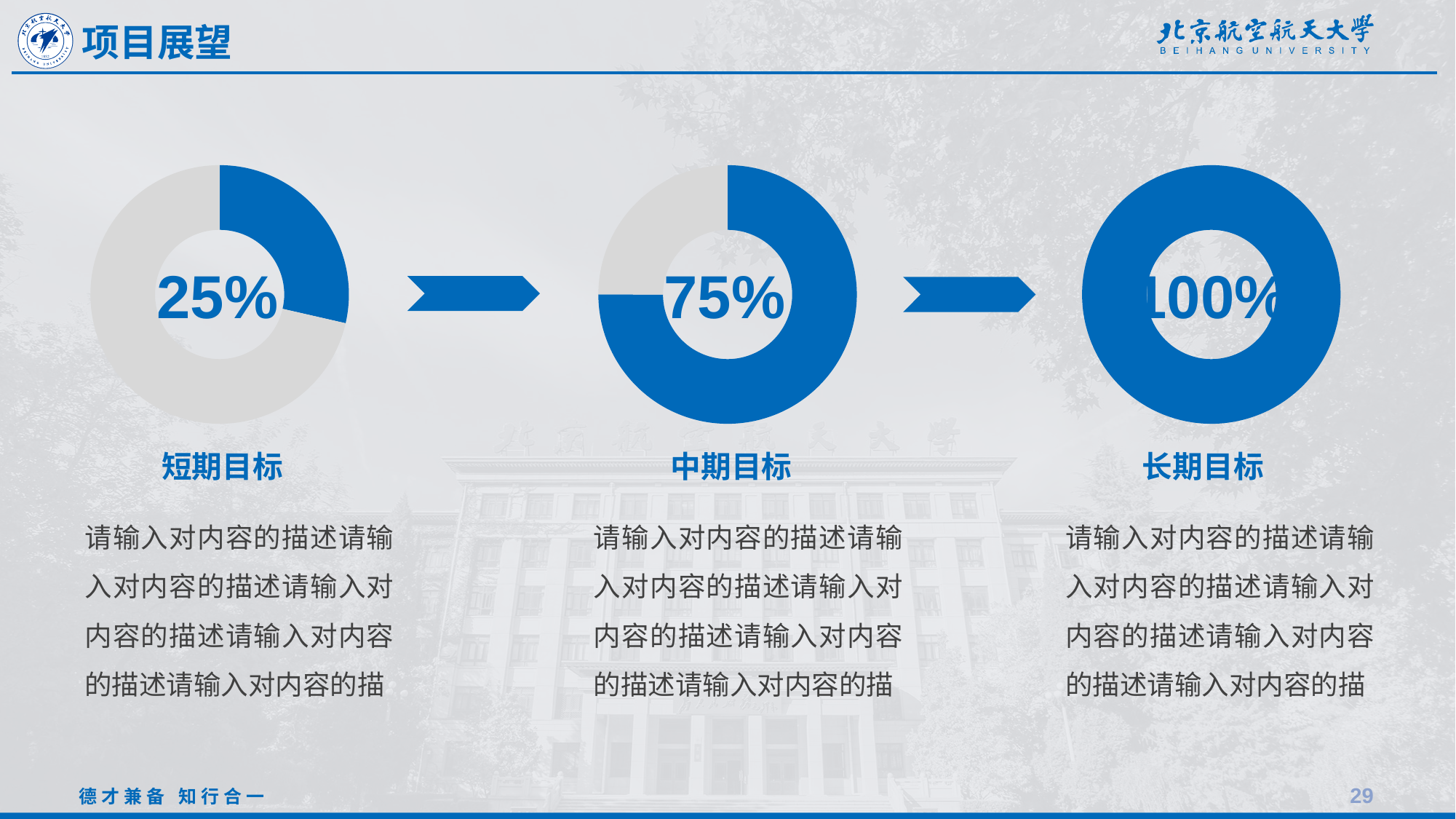

项目展望

### Chart

| Category | 销售额 |
|---|---|
| 第一季度 | 2.0 |
| 第四季度 | 5.0 |

### Chart

| Category | 销售额 |
|---|---|
| 第一季度 | 3.0 |
| 第四季度 | 1.0 |

### Chart

| Category | 销售额 |
|---|---|
| 第一季度 | 2.0 |
| 第四季度 | 0.0 |
100%
75%
25%

短期目标
请输入对内容的描述请输入对内容的描述请输入对内容的描述请输入对内容的描述请输入对内容的描
中期目标
请输入对内容的描述请输入对内容的描述请输入对内容的描述请输入对内容的描述请输入对内容的描
长期目标
请输入对内容的描述请输入对内容的描述请输入对内容的描述请输入对内容的描述请输入对内容的描
29